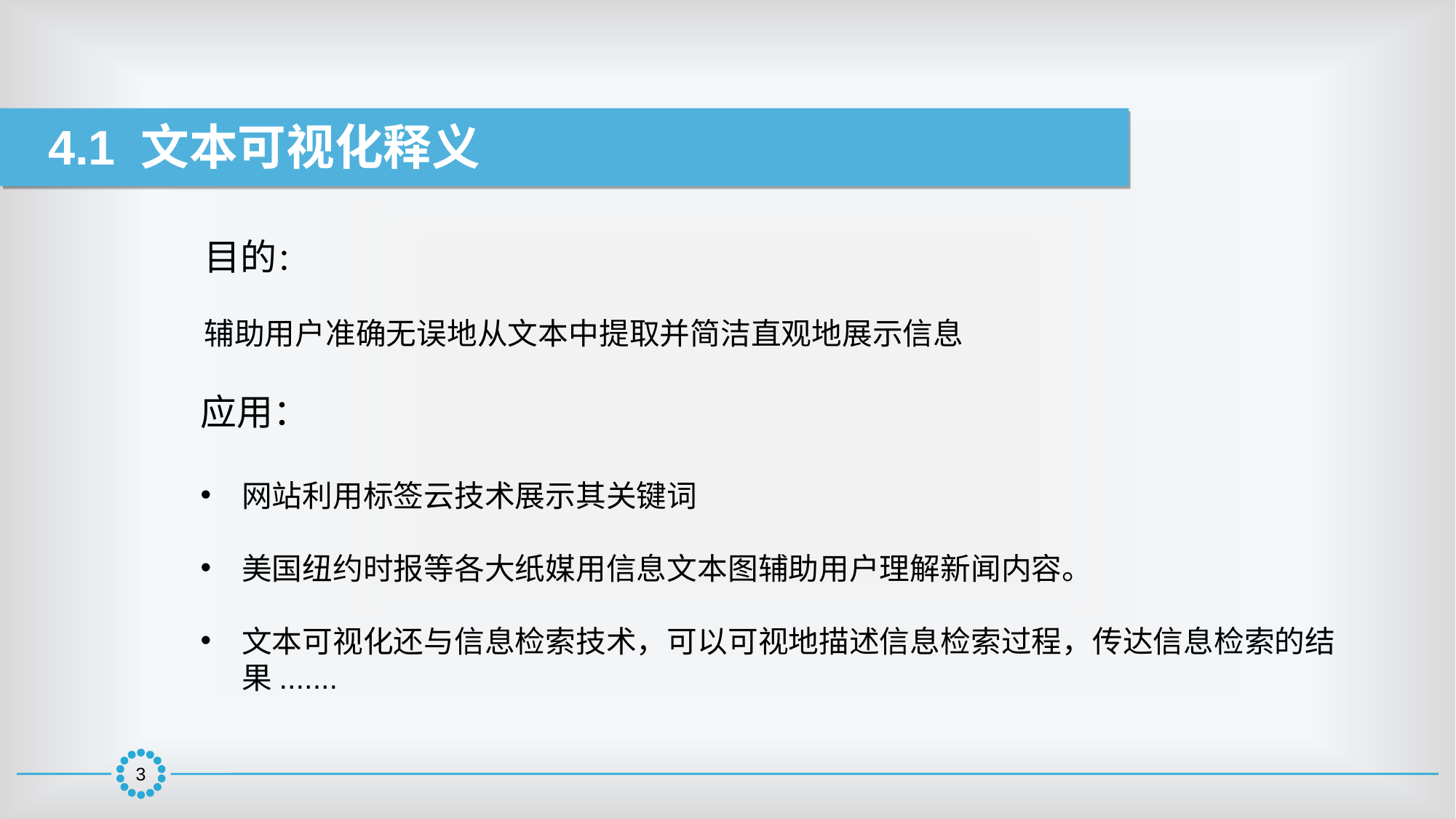

4.1 文本可视化释义
目的：

辅助用户准确无误地从文本中提取并简洁直观地展示信息
应用：

网站利用标签云技术展示其关键词

美国纽约时报等各大纸媒用信息文本图辅助用户理解新闻内容。

文本可视化还与信息检索技术，可以可视地描述信息检索过程，传达信息检索的结果.......

3